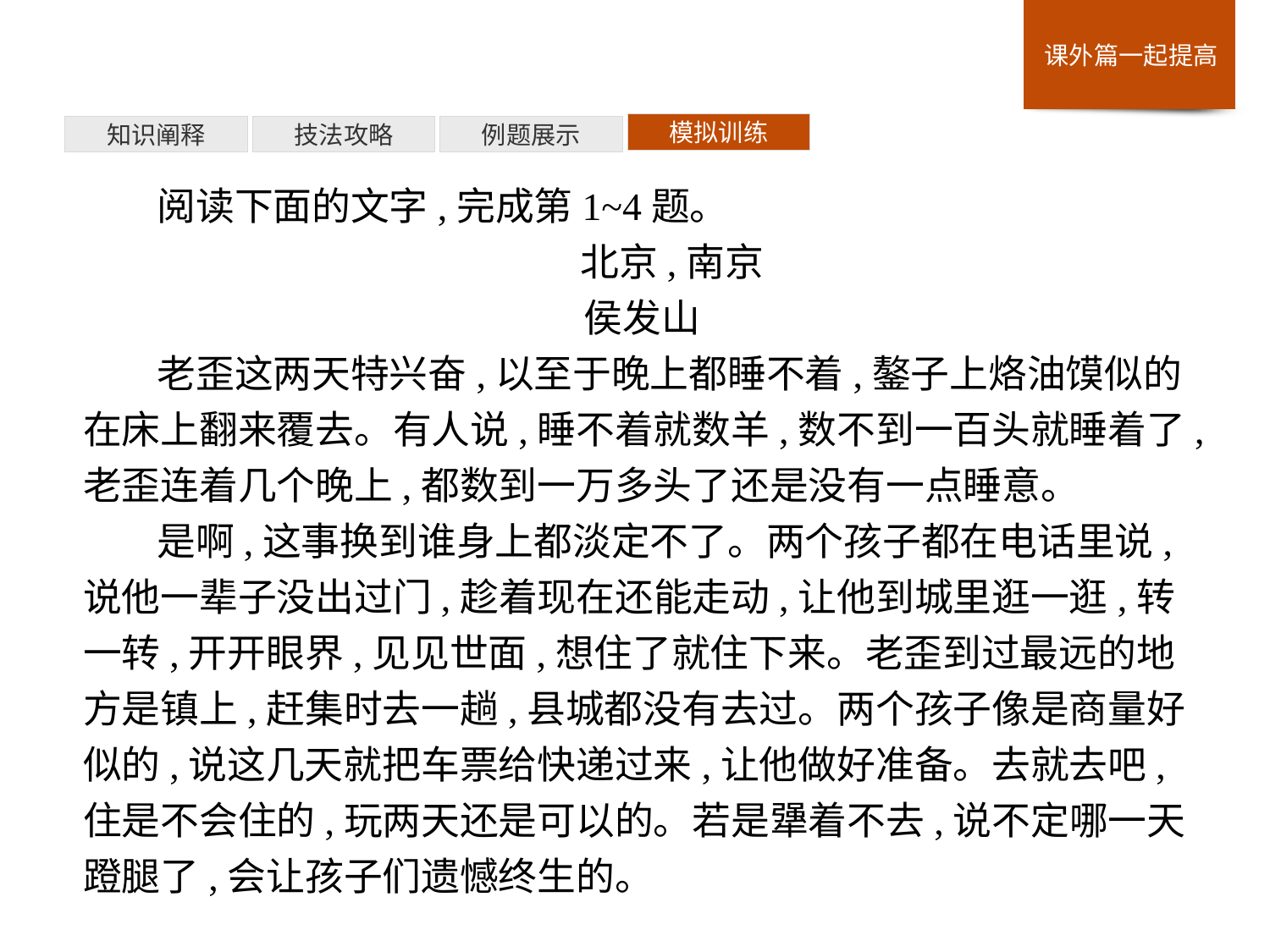

模拟训练
例题展示
技法攻略
知识阐释
阅读下面的文字,完成第1~4题。
北京,南京
	                                          侯发山
老歪这两天特兴奋,以至于晚上都睡不着,鏊子上烙油馍似的在床上翻来覆去。有人说,睡不着就数羊,数不到一百头就睡着了,老歪连着几个晚上,都数到一万多头了还是没有一点睡意。
是啊,这事换到谁身上都淡定不了。两个孩子都在电话里说,说他一辈子没出过门,趁着现在还能走动,让他到城里逛一逛,转一转,开开眼界,见见世面,想住了就住下来。老歪到过最远的地方是镇上,赶集时去一趟,县城都没有去过。两个孩子像是商量好似的,说这几天就把车票给快递过来,让他做好准备。去就去吧,住是不会住的,玩两天还是可以的。若是犟着不去,说不定哪一天蹬腿了,会让孩子们遗憾终生的。